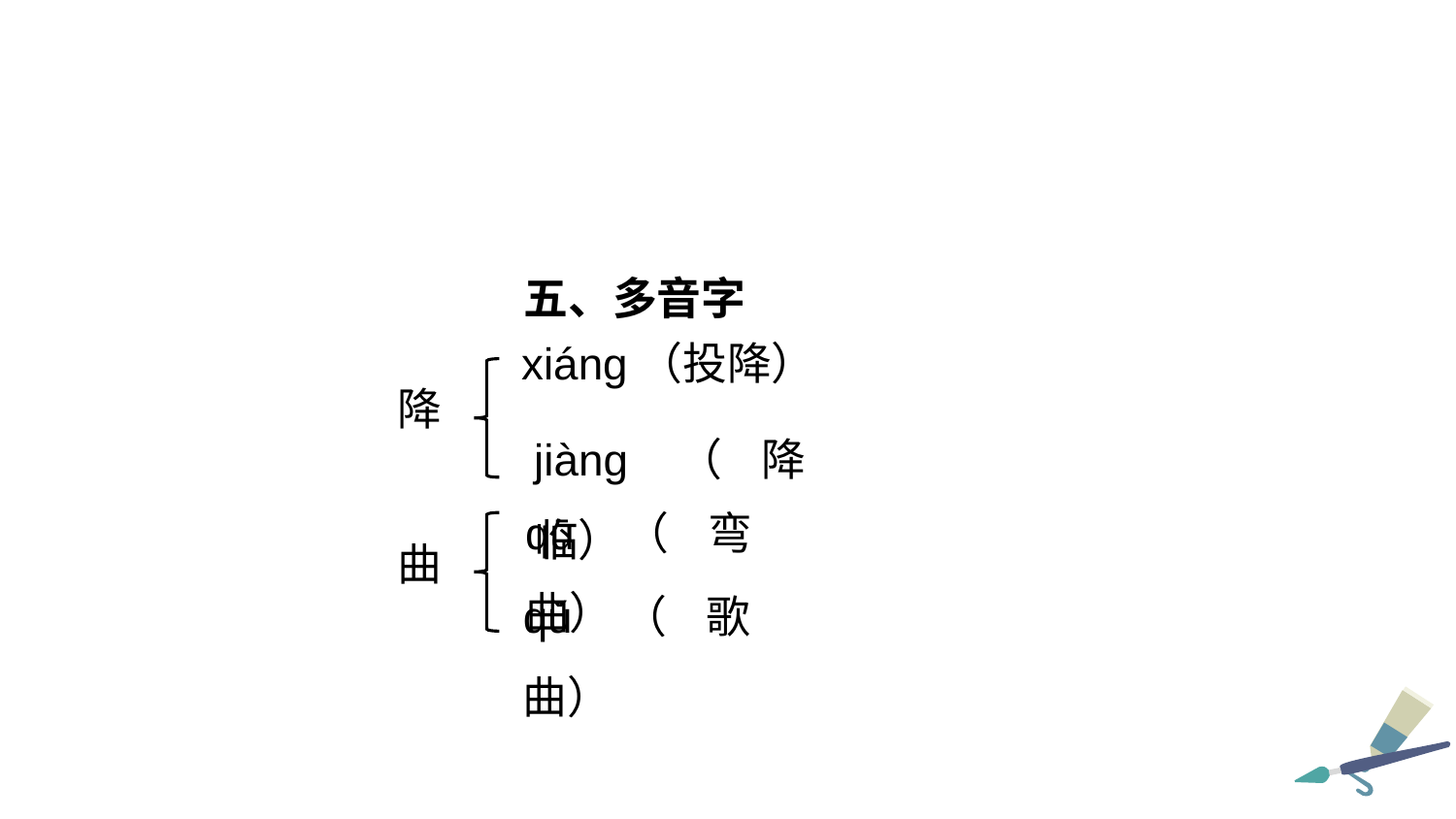

五、多音字

xiáng（投降）

降
jiàng（降临）
qū（弯曲）

曲
qǔ（歌曲）